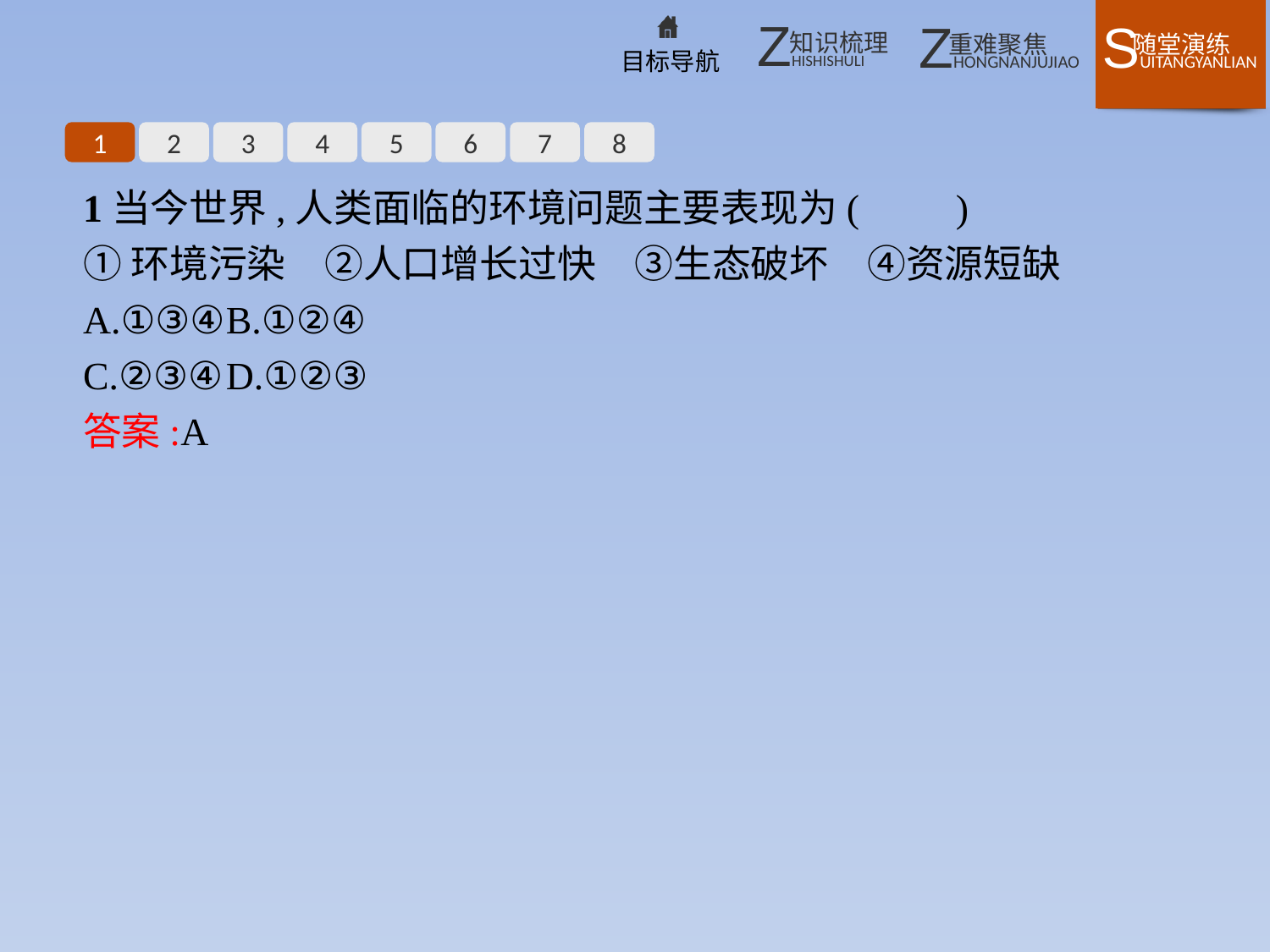

1
2
3
4
5
6
7
8
1当今世界,人类面临的环境问题主要表现为(　　)
①环境污染　②人口增长过快　③生态破坏　④资源短缺
A.①③④	B.①②④
C.②③④	D.①②③
答案:A